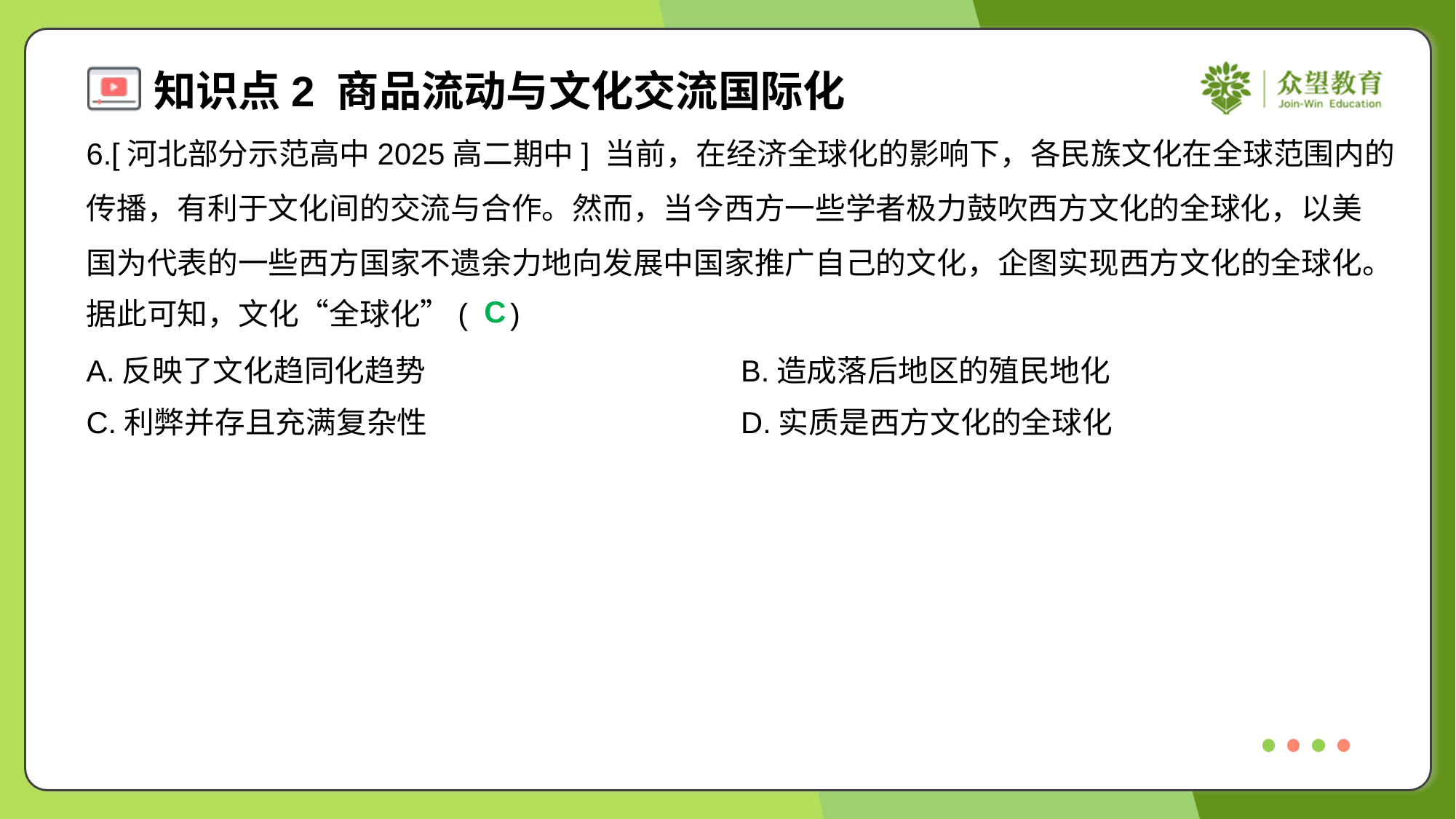

6.[河北部分示范高中2025高二期中] 当前，在经济全球化的影响下，各民族文化在全球范围内的
传播，有利于文化间的交流与合作。然而，当今西方一些学者极力鼓吹西方文化的全球化，以美
国为代表的一些西方国家不遗余力地向发展中国家推广自己的文化，企图实现西方文化的全球化。
据此可知，文化“全球化”(     )
C
A.反映了文化趋同化趋势	B.造成落后地区的殖民地化
C.利弊并存且充满复杂性	D.实质是西方文化的全球化